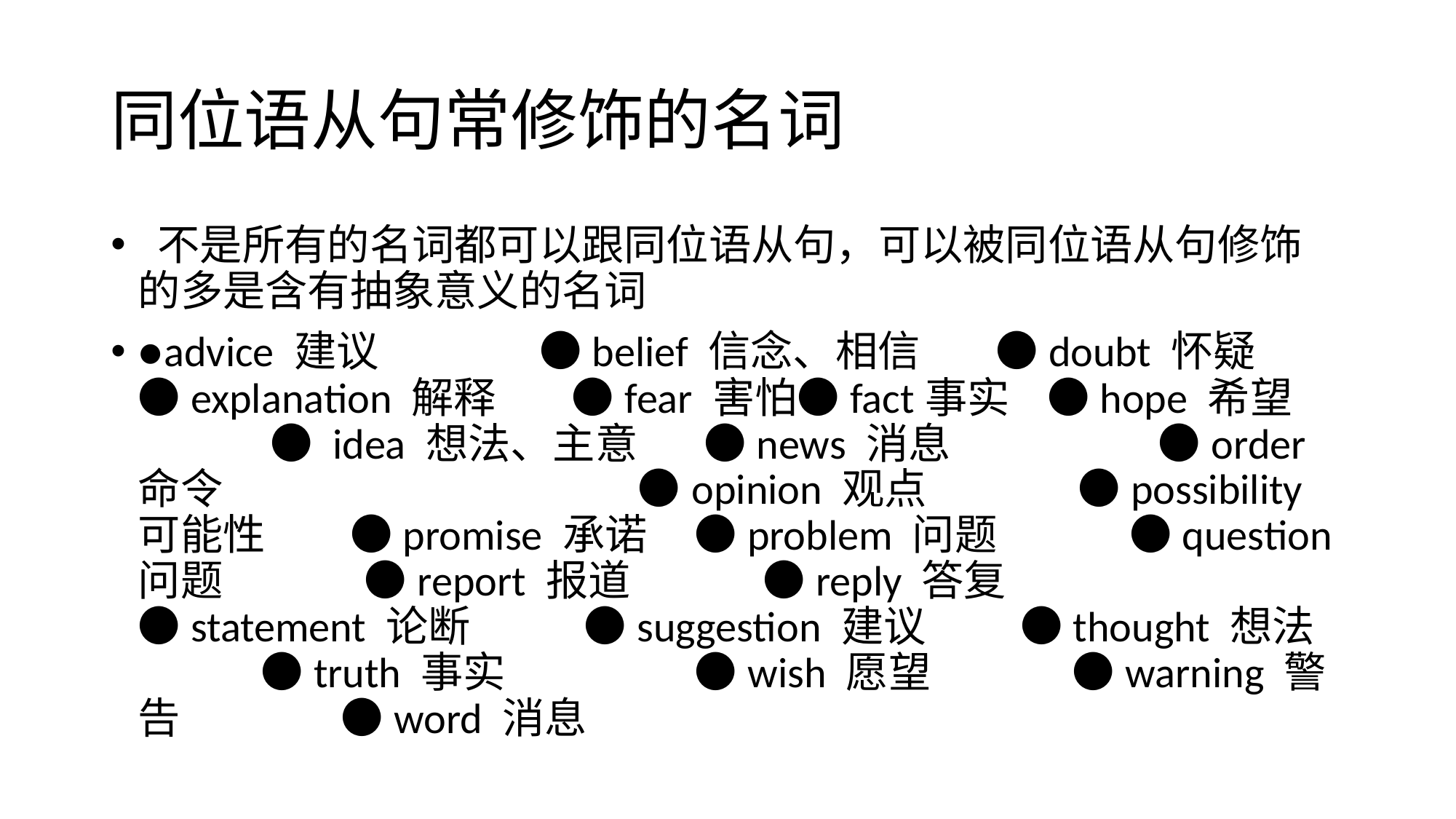

# 同位语从句常修饰的名词
 不是所有的名词都可以跟同位语从句，可以被同位语从句修饰的多是含有抽象意义的名词
●advice 建议                 ●belief 信念、相信        ●doubt 怀疑 ●explanation 解释        ●fear 害怕●fact事实    ●hope 希望                    ● idea 想法、主意       ●news 消息                      ●order 命令                                            ●opinion 观点                ●possibility 可能性         ●promise 承诺     ●problem 问题              ●question 问题               ●report 报道              ●reply 答复                    ●statement 论断            ●suggestion 建议          ●thought 想法                 ●truth 事实                    ●wish 愿望               ●warning 警告                 ●word 消息